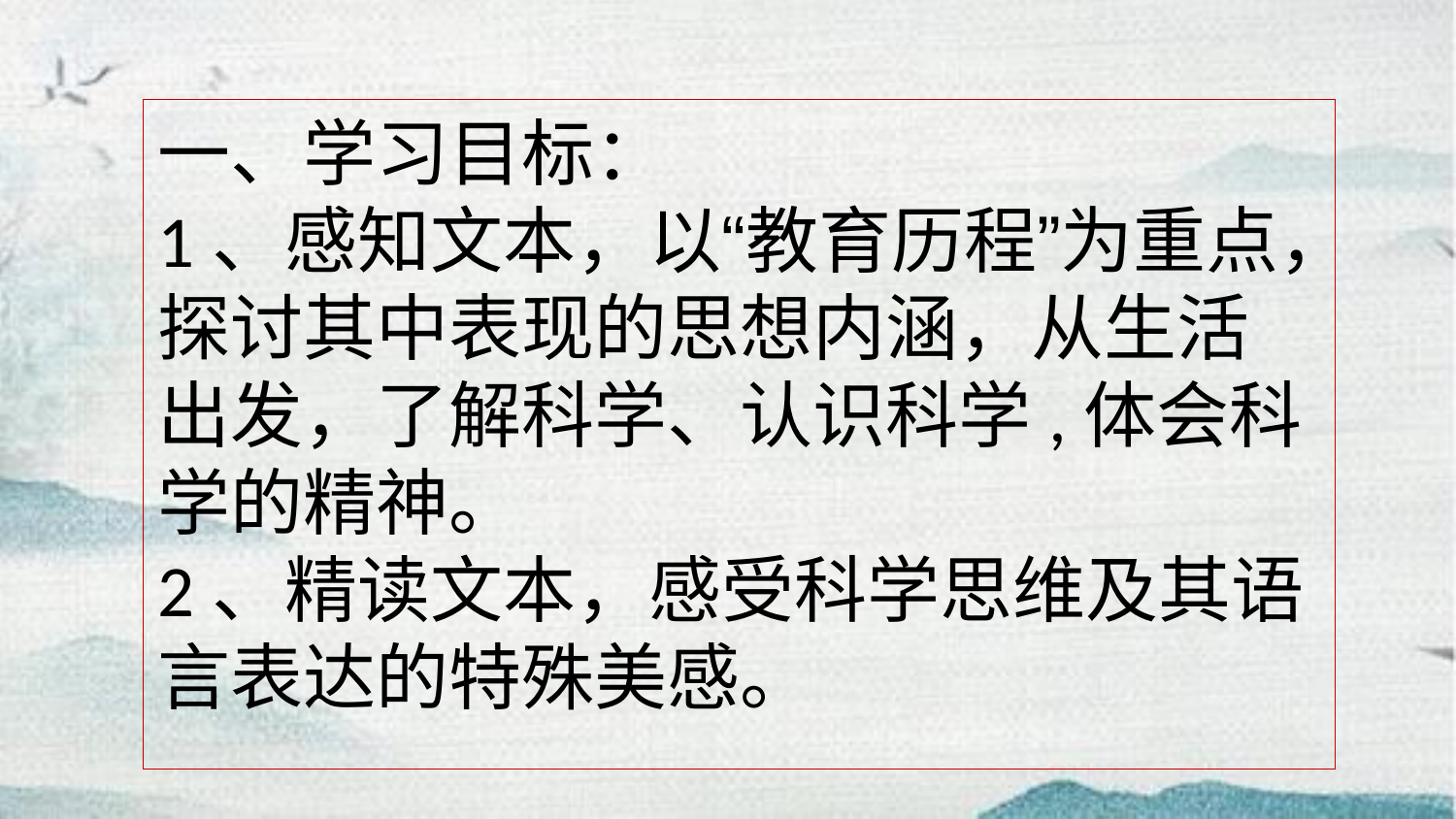

一、学习目标：
1、感知文本，以“教育历程”为重点，探讨其中表现的思想内涵，从生活出发，了解科学、认识科学,体会科学的精神。
2、精读文本，感受科学思维及其语言表达的特殊美感。